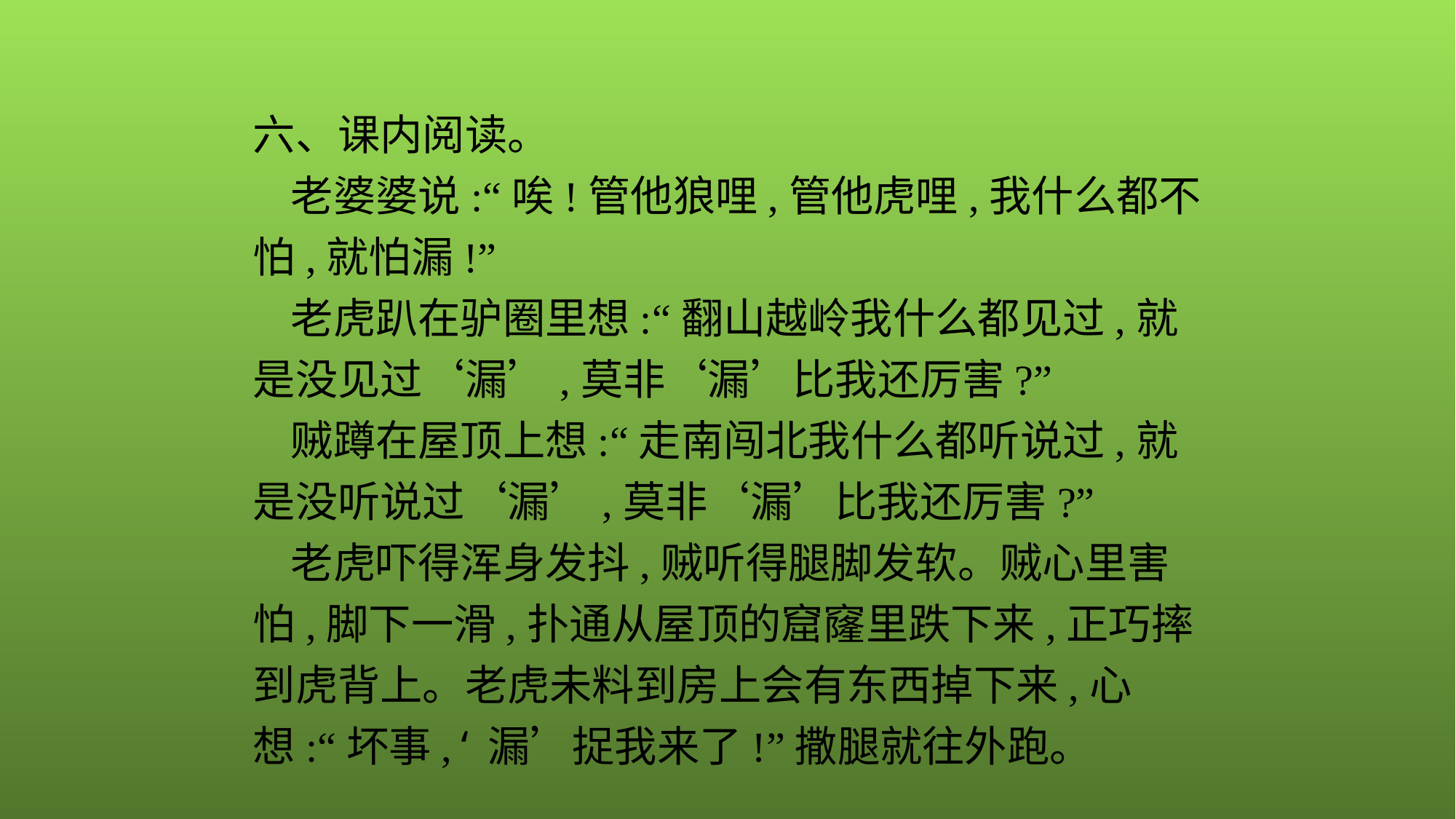

六、课内阅读。
老婆婆说:“唉!管他狼哩,管他虎哩,我什么都不怕,就怕漏!”
老虎趴在驴圈里想:“翻山越岭我什么都见过,就是没见过‘漏’,莫非‘漏’比我还厉害?”
贼蹲在屋顶上想:“走南闯北我什么都听说过,就是没听说过‘漏’,莫非‘漏’比我还厉害?”
老虎吓得浑身发抖,贼听得腿脚发软。贼心里害怕,脚下一滑,扑通从屋顶的窟窿里跌下来,正巧摔到虎背上。老虎未料到房上会有东西掉下来,心想:“坏事,‘漏’捉我来了!”撒腿就往外跑。